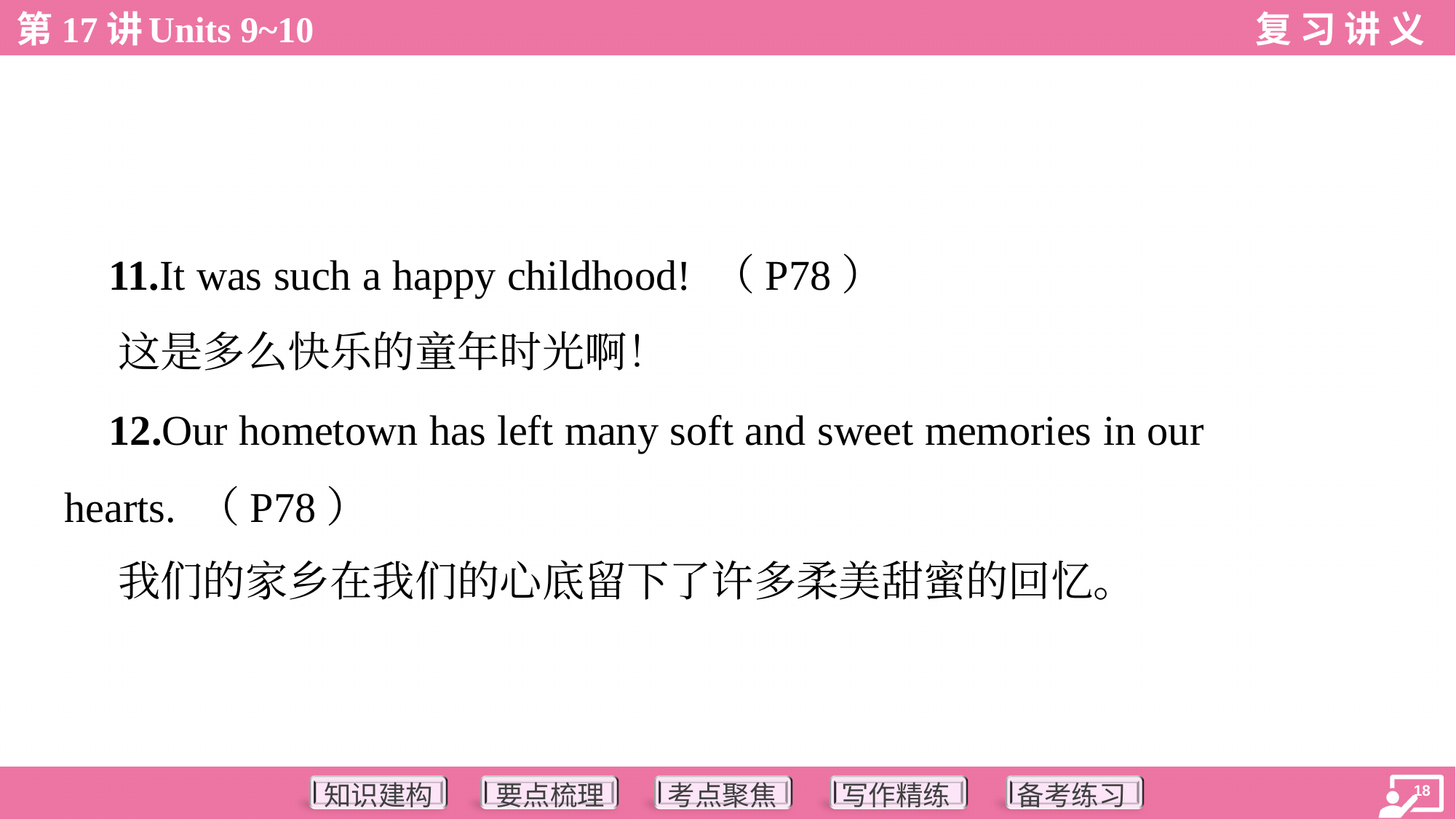

11.It was such a happy childhood! （P78）
    这是多么快乐的童年时光啊！
    12.Our hometown has left many soft and sweet memories in our
hearts. （P78）
    我们的家乡在我们的心底留下了许多柔美甜蜜的回忆。